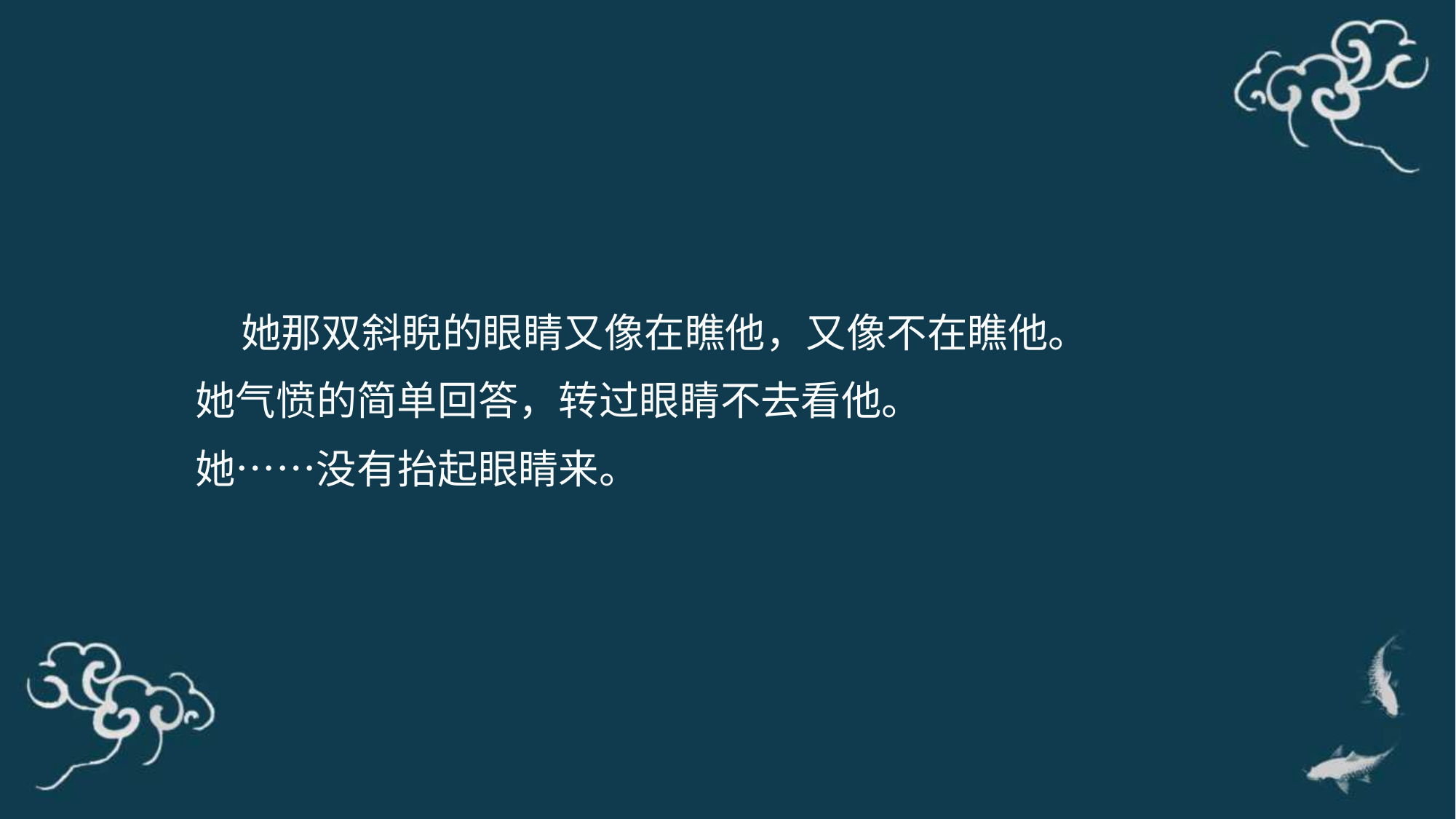

她那双斜睨的眼睛又像在瞧他，又像不在瞧他。
      她气愤的简单回答，转过眼睛不去看他。
      她……没有抬起眼睛来。